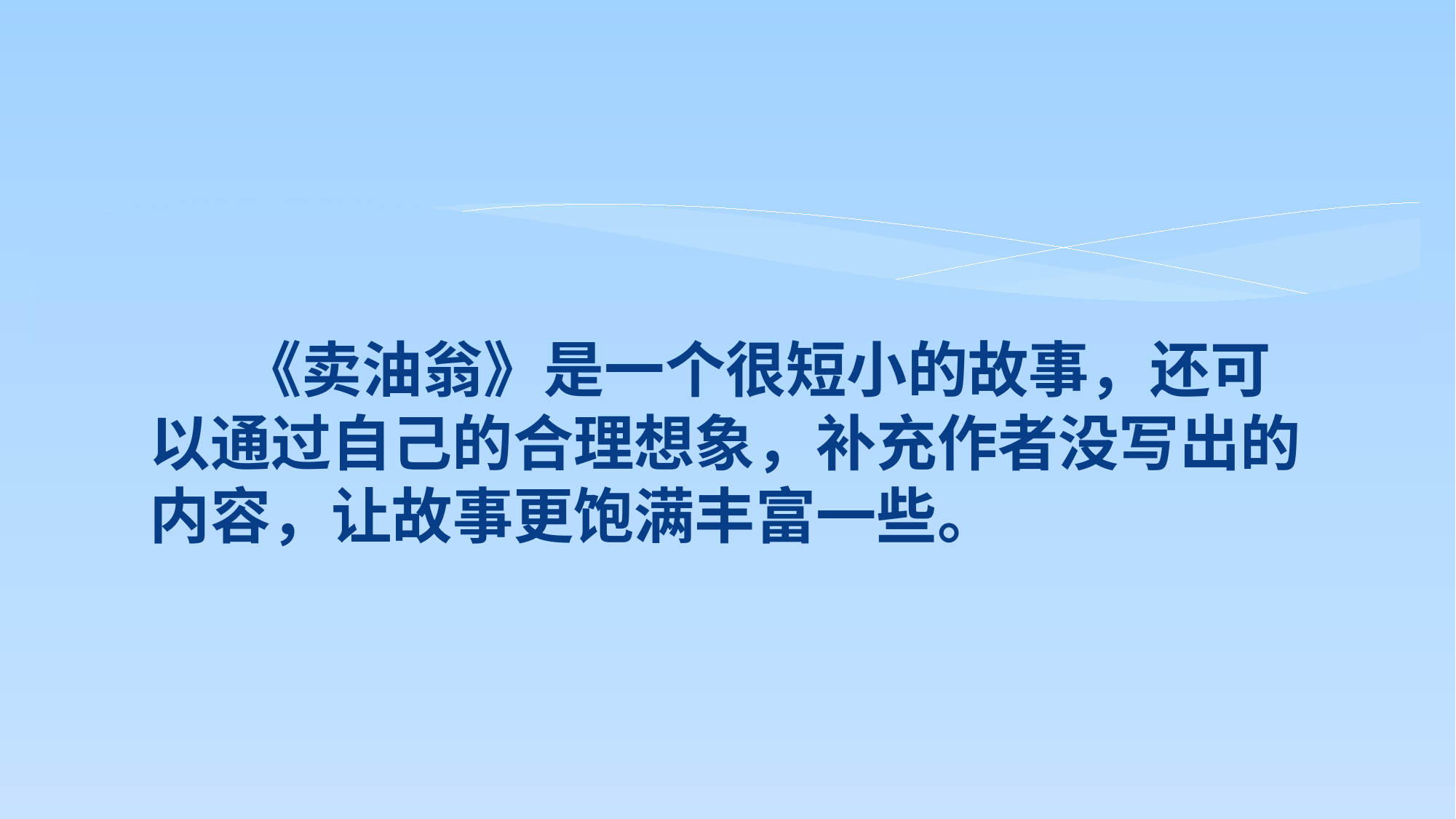

#
     《卖油翁》是一个很短小的故事，还可以通过自己的合理想象，补充作者没写出的内容，让故事更饱满丰富一些。